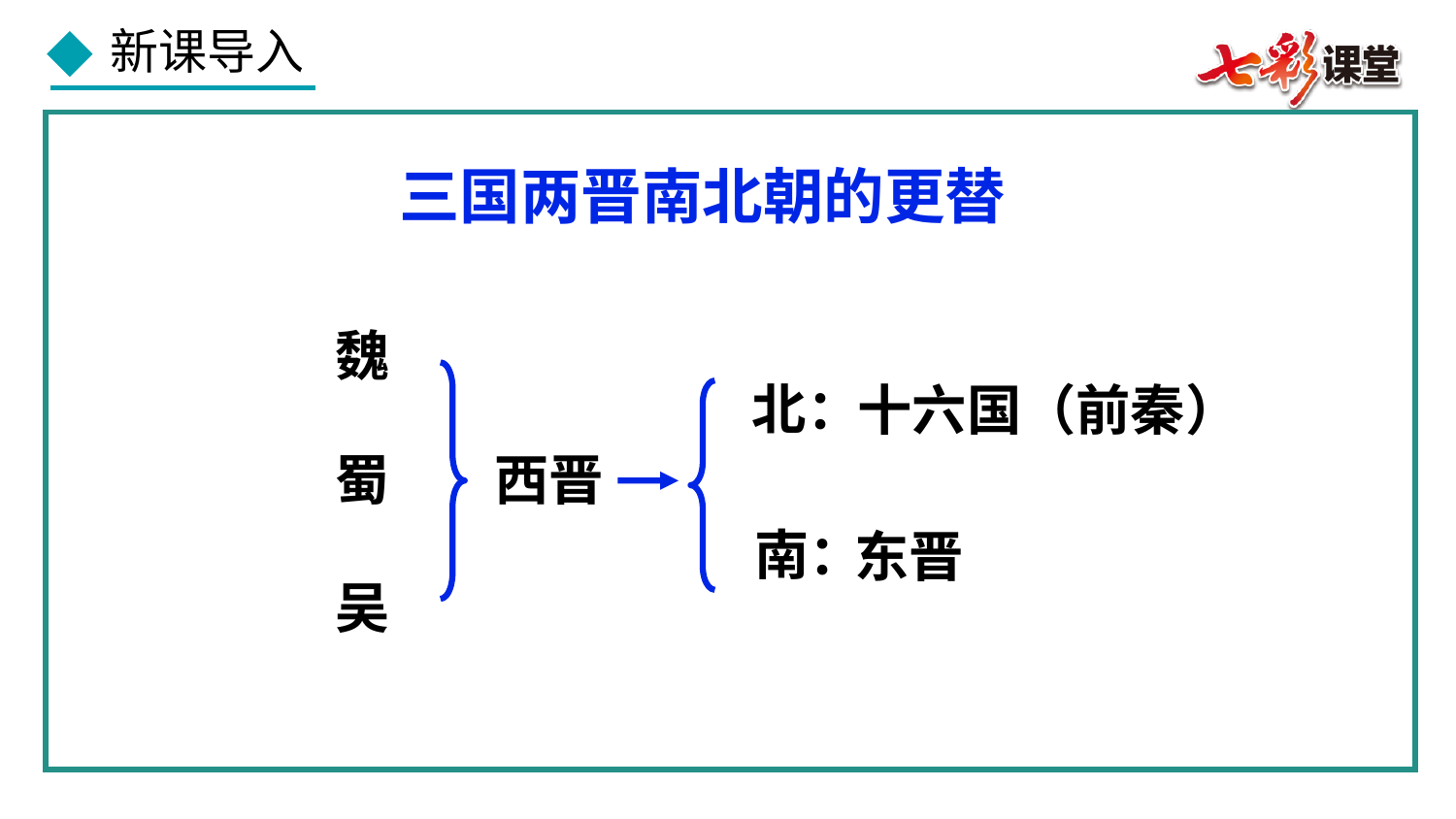

三国两晋南北朝的更替
魏

北：
十六国（前秦）

西晋
蜀

南：
东晋
吴